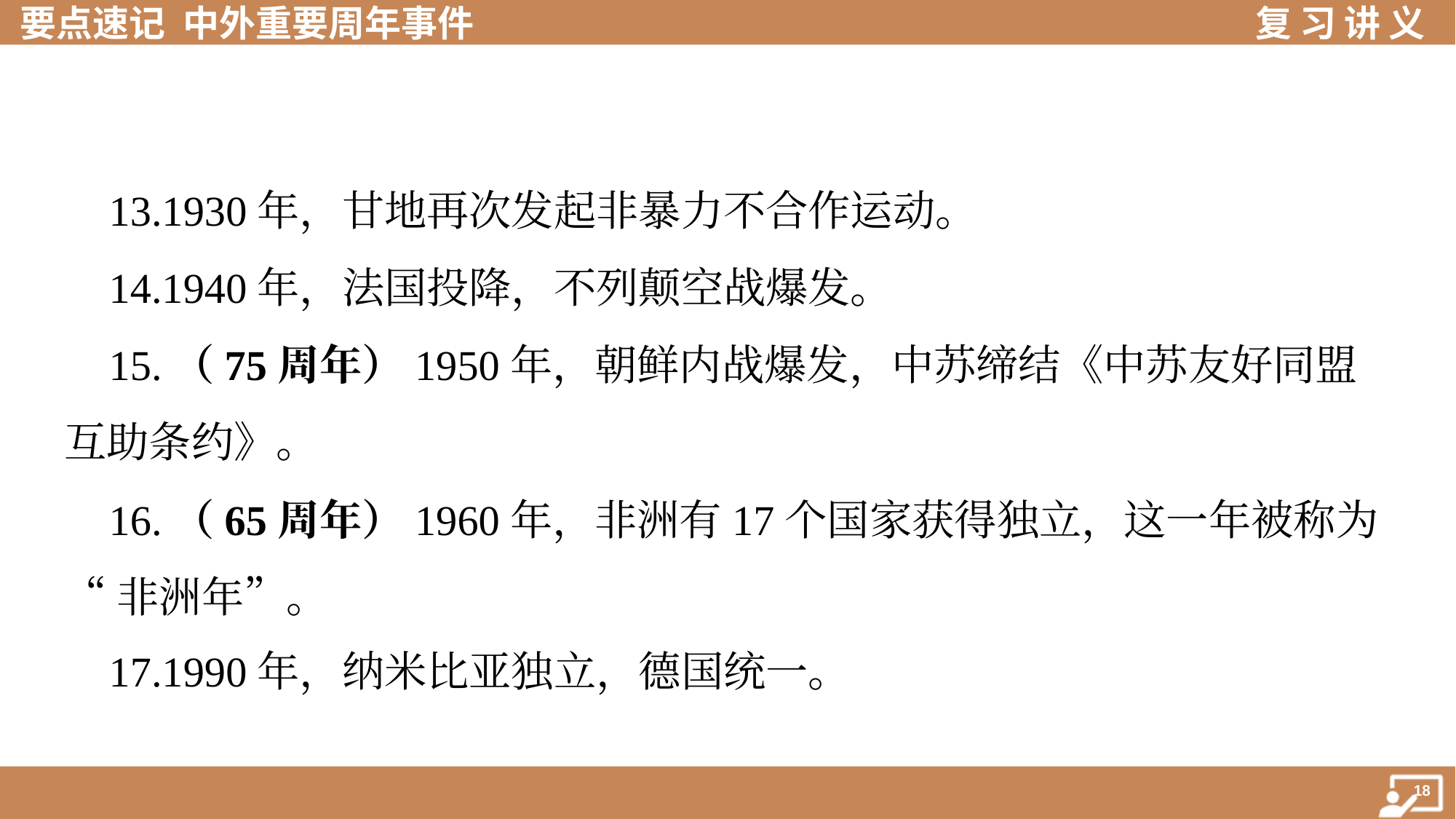

13.1930年，甘地再次发起非暴力不合作运动。
    14.1940年，法国投降，不列颠空战爆发。
    15.（75周年）1950年，朝鲜内战爆发，中苏缔结《中苏友好同盟
互助条约》。
    16.（65周年）1960年，非洲有17个国家获得独立，这一年被称为
“非洲年”。
    17.1990年，纳米比亚独立，德国统一。